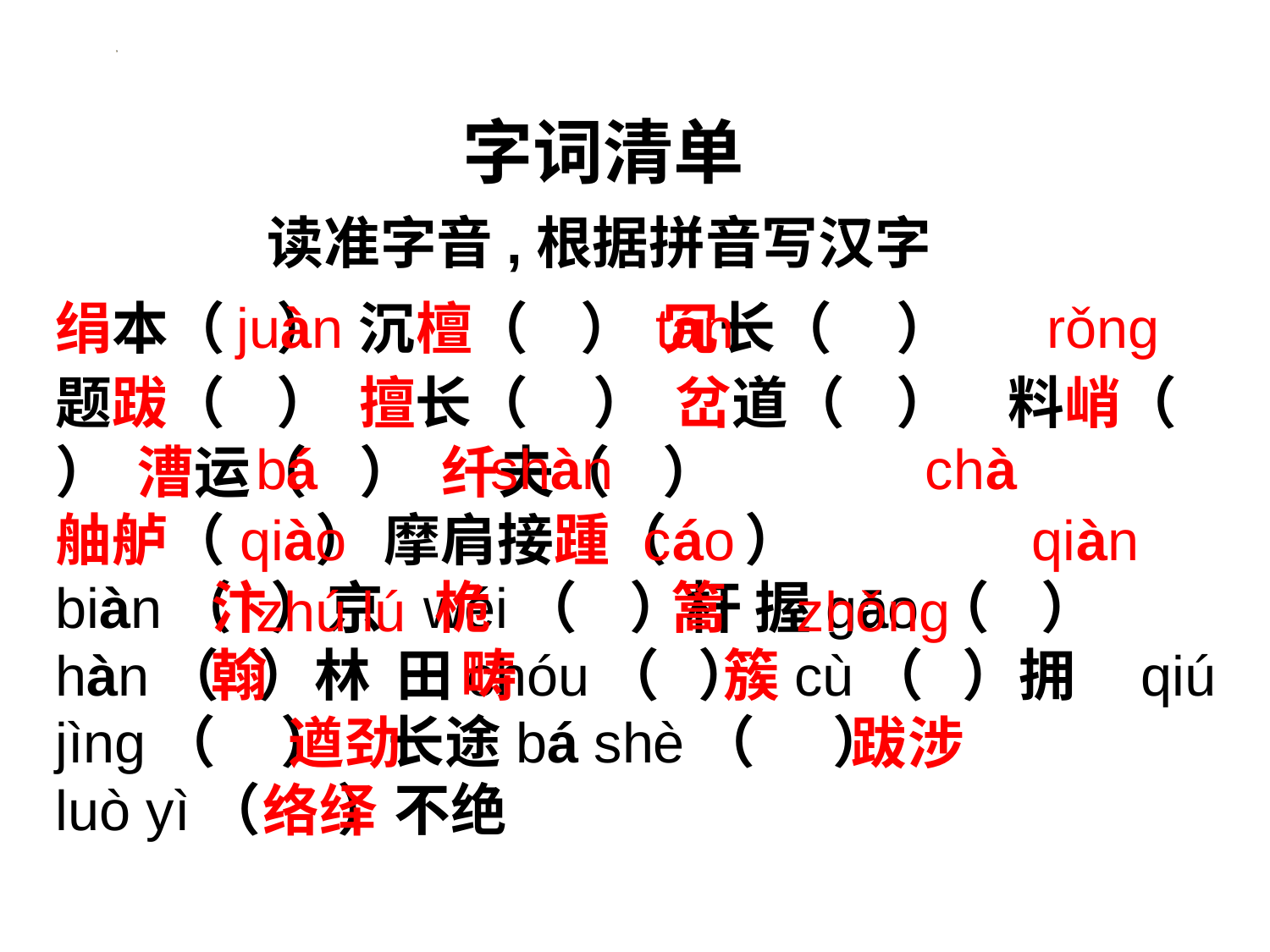

字词清单
读准字音,根据拼音写汉字
     juàn                    tán                    rǒng
     bá           shàn                    chà
    qiào                   cáo                   qiàn
     zhú lú                         zhǒng

绢本（    ）  沉檀（    ）  冗长（     ）
题跋（    ）  擅长（     ）  岔道（    ）    料峭（    ）  漕运（    ）  纤夫（    ）
舳舻（       ） 摩肩接踵（      ）
biàn（   ）京  wéi（    ）杆 握gāo（    ）
hàn（   ）林  田chóu（   ）  cù（   ）拥    qiú jìng（     ）    长途bá shè（      ）
luò yì（      ）不绝
  汴             桅              篙
  翰               畴                簇
        遒劲                                   跋涉
      络绎